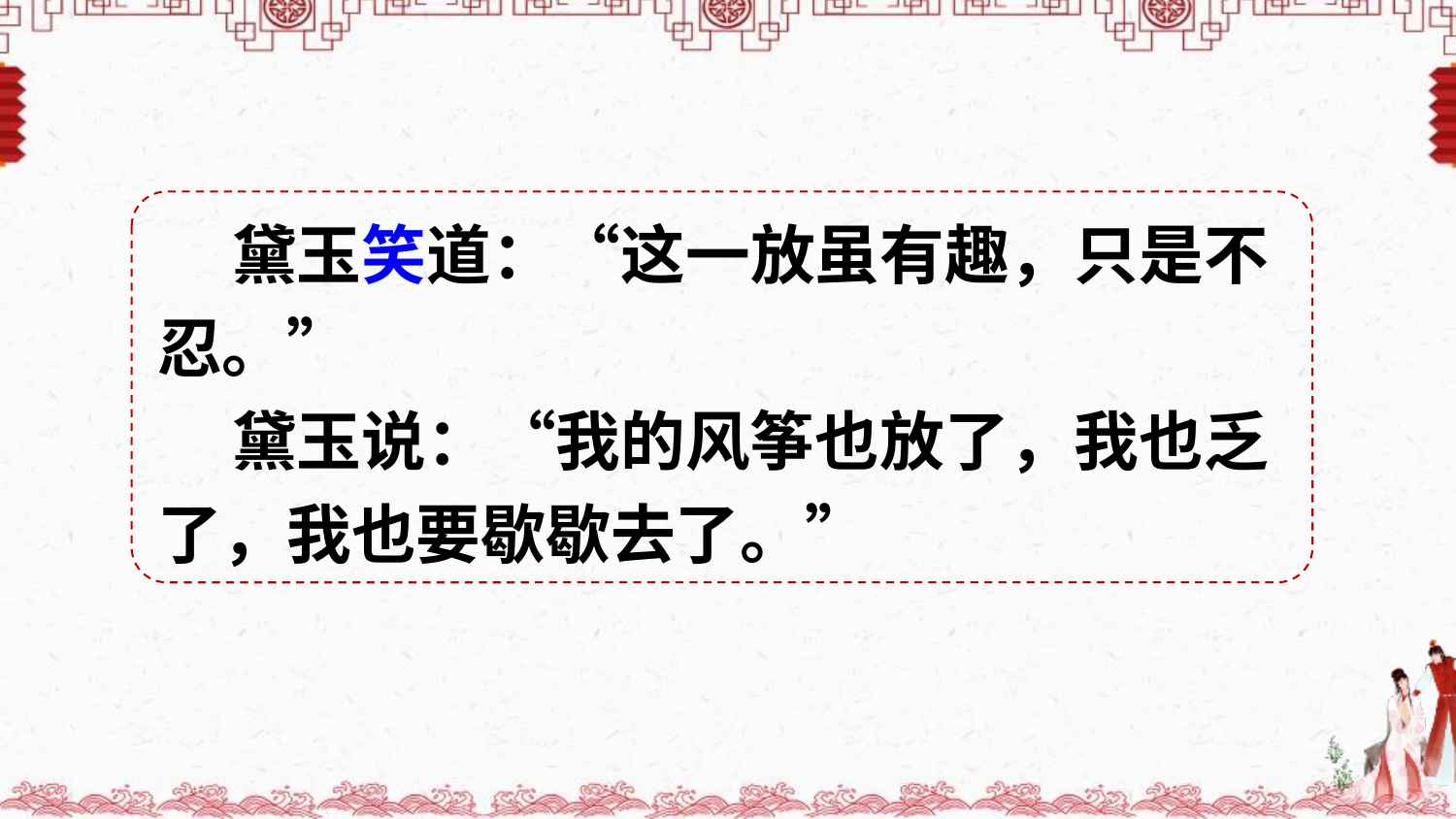

黛玉笑道：“这一放虽有趣，只是不忍。”
    黛玉说：“我的风筝也放了，我也乏了，我也要歇歇去了。”